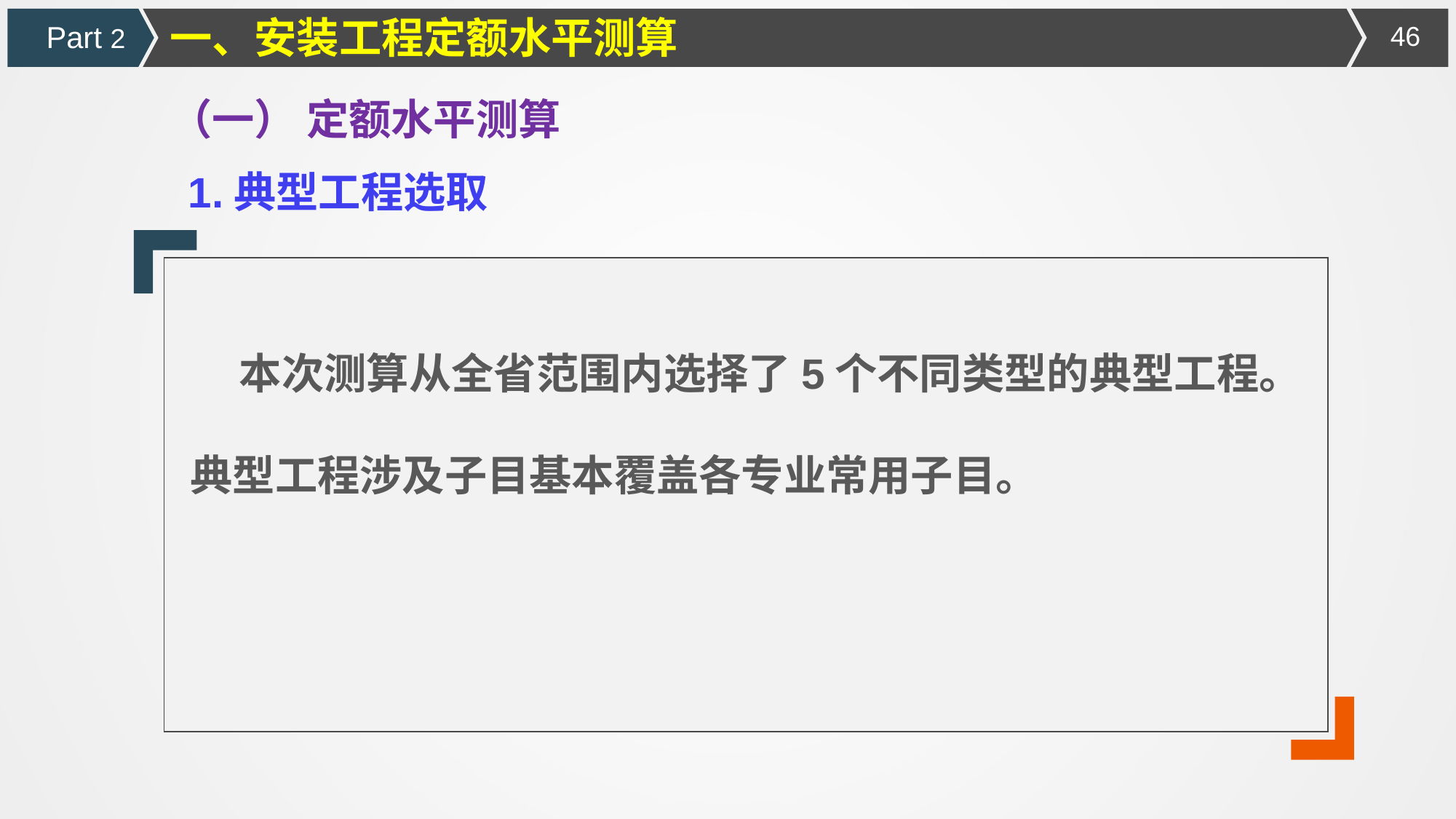

一、安装工程定额水平测算
Part 2
（一） 定额水平测算
1.典型工程选取

    本次测算从全省范围内选择了5个不同类型的典型工程。典型工程涉及子目基本覆盖各专业常用子目。